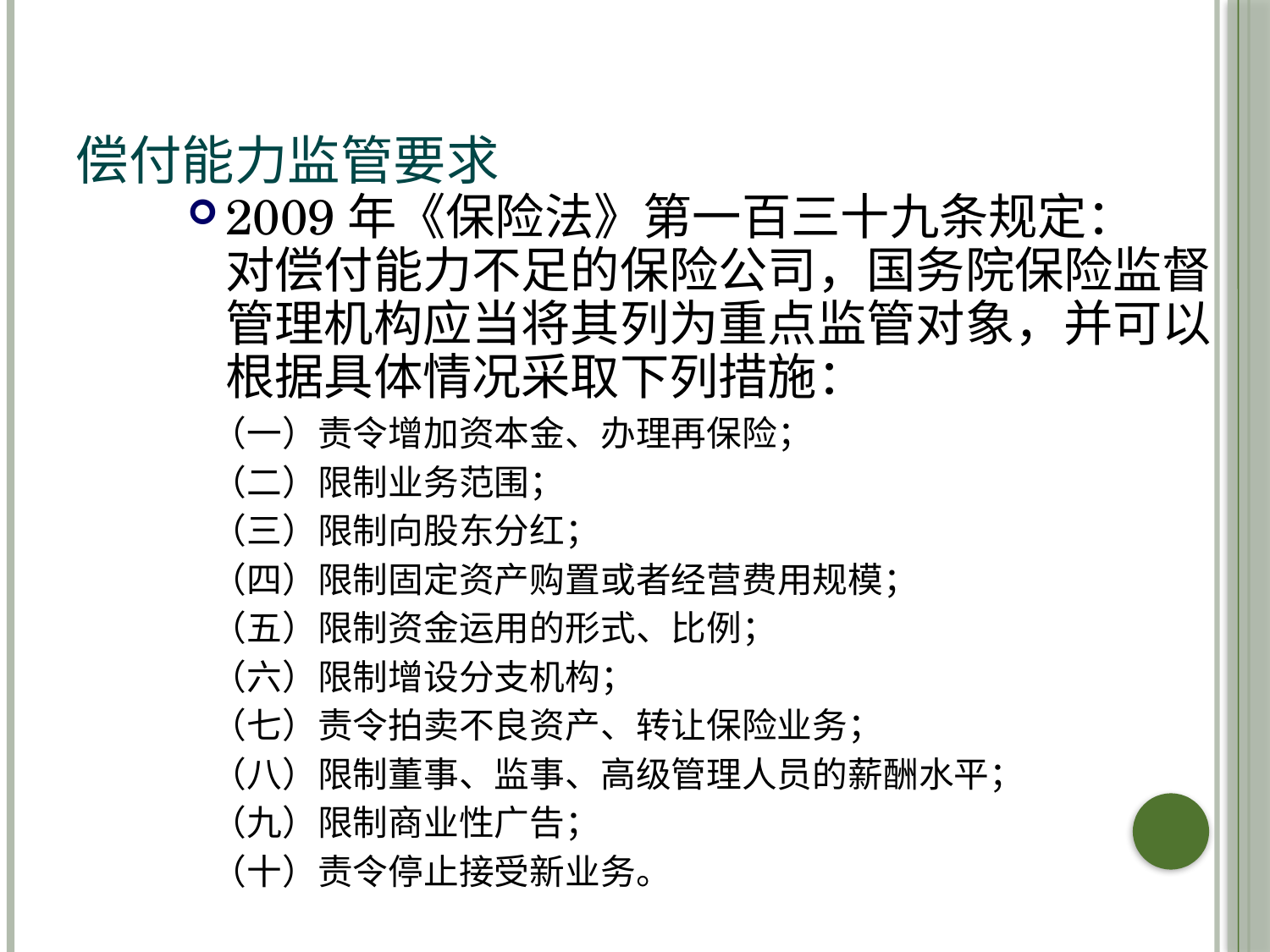

# 偿付能力监管要求
2009年《保险法》第一百三十九条规定：　对偿付能力不足的保险公司，国务院保险监督管理机构应当将其列为重点监管对象，并可以根据具体情况采取下列措施：
  （一）责令增加资本金、办理再保险；
  （二）限制业务范围；
  （三）限制向股东分红；
  （四）限制固定资产购置或者经营费用规模；
  （五）限制资金运用的形式、比例；
  （六）限制增设分支机构；
  （七）责令拍卖不良资产、转让保险业务；
  （八）限制董事、监事、高级管理人员的薪酬水平；
  （九）限制商业性广告；
  （十）责令停止接受新业务。